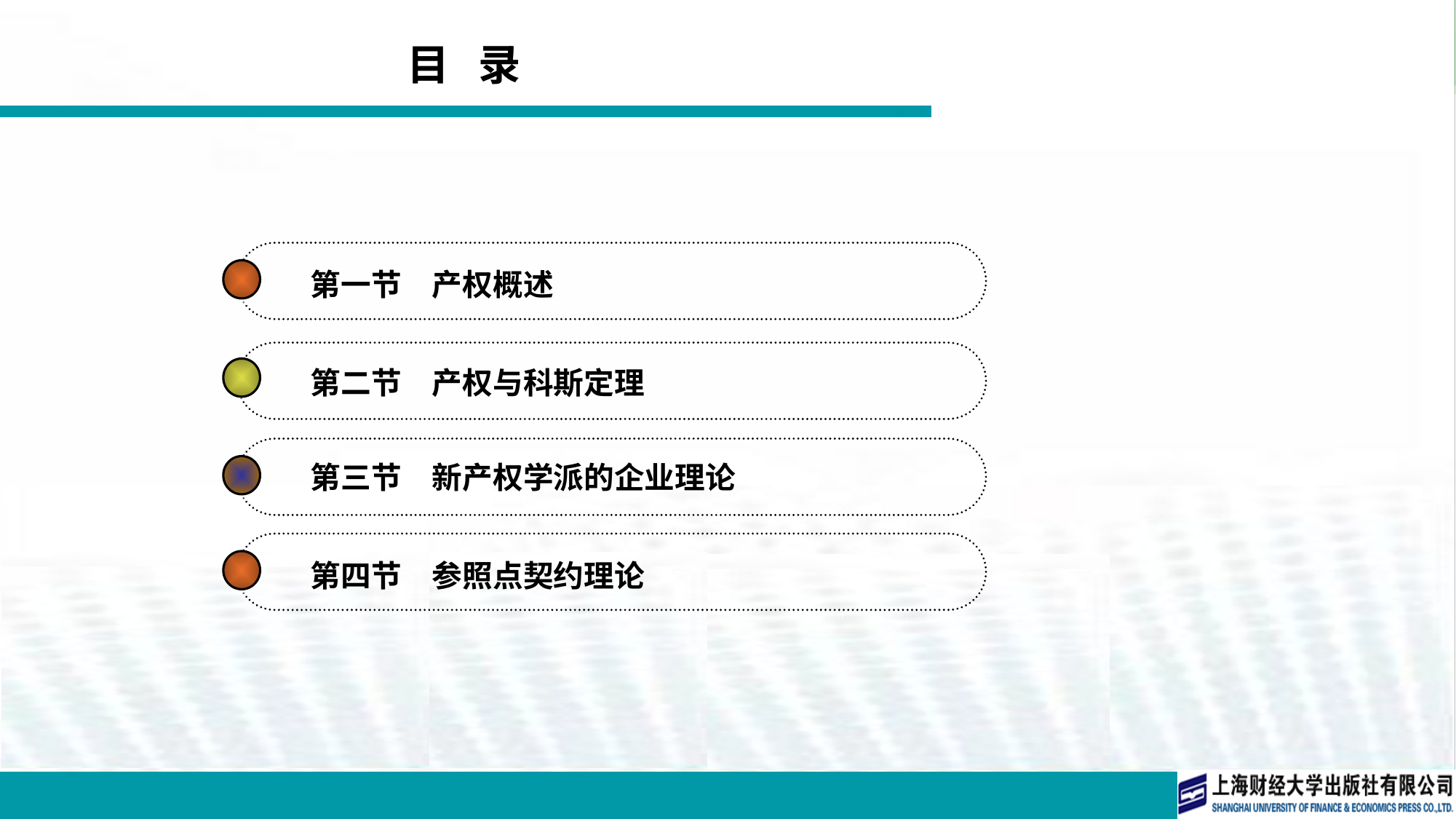

目   录

第一节　产权概述

第二节　产权与科斯定理

第三节　新产权学派的企业理论

第四节　参照点契约理论